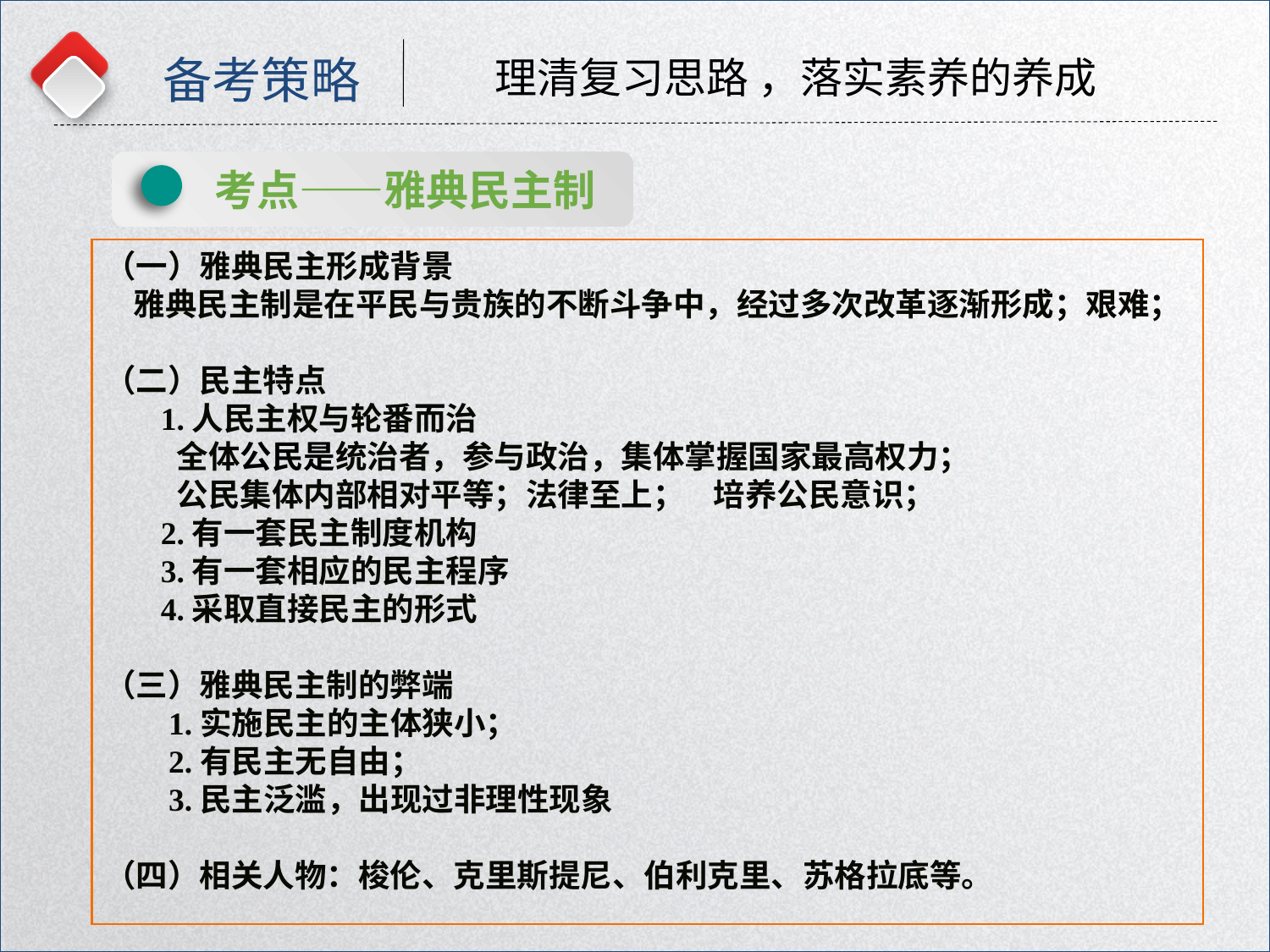

备考策略
理清复习思路 ，落实素养的养成

        考点——雅典民主制

（一）雅典民主形成背景
   雅典民主制是在平民与贵族的不断斗争中，经过多次改革逐渐形成；艰难；

（二）民主特点
       1.人民主权与轮番而治
         全体公民是统治者，参与政治，集体掌握国家最高权力；
         公民集体内部相对平等；法律至上；    培养公民意识；
       2.有一套民主制度机构
       3.有一套相应的民主程序
       4.采取直接民主的形式

（三）雅典民主制的弊端
        1.实施民主的主体狭小；
        2.有民主无自由；
        3.民主泛滥，出现过非理性现象

（四）相关人物：梭伦、克里斯提尼、伯利克里、苏格拉底等。